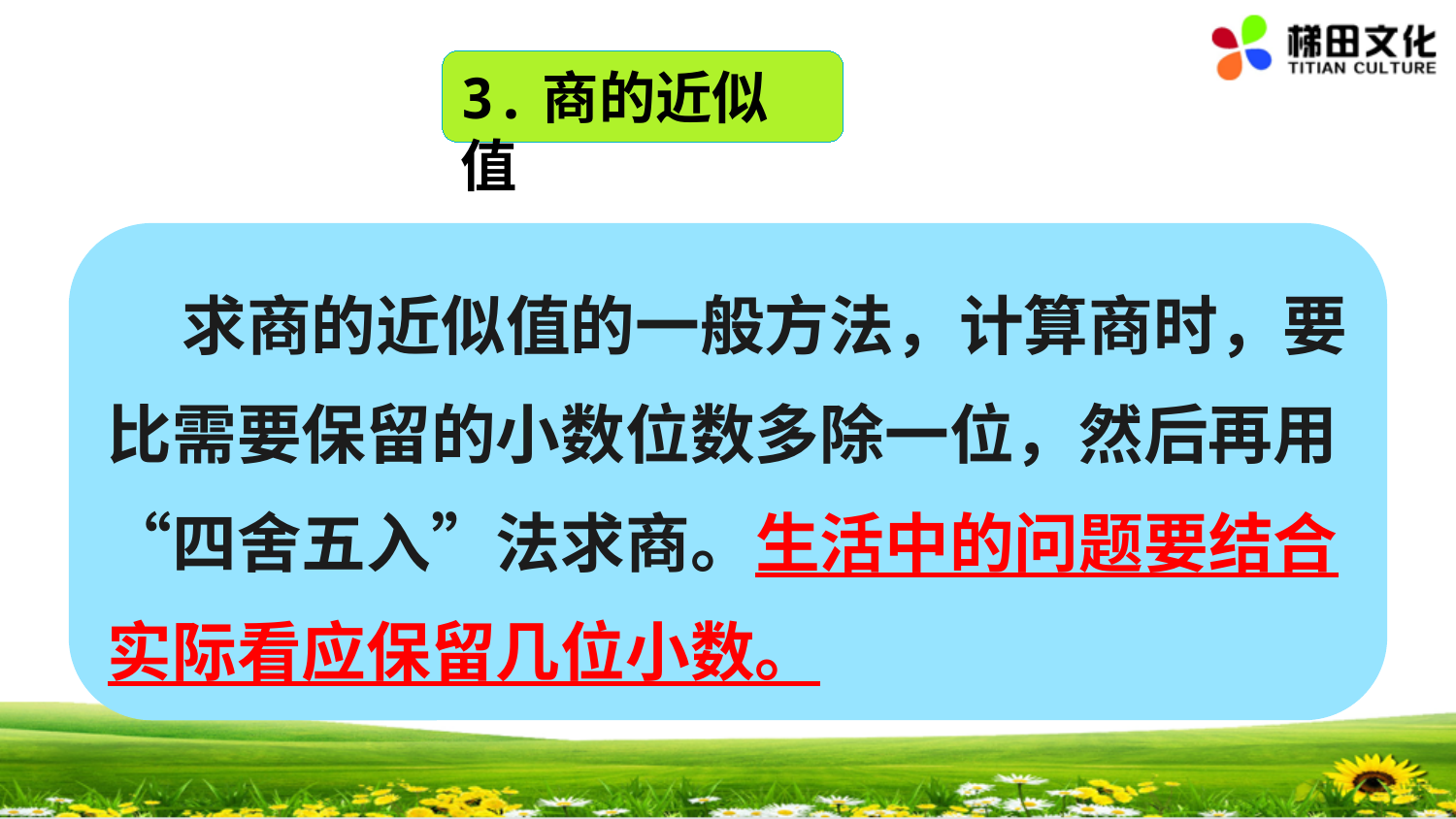

3.商的近似值
    求商的近似值的一般方法，计算商时，要比需要保留的小数位数多除一位，然后再用“四舍五入”法求商。生活中的问题要结合实际看应保留几位小数。